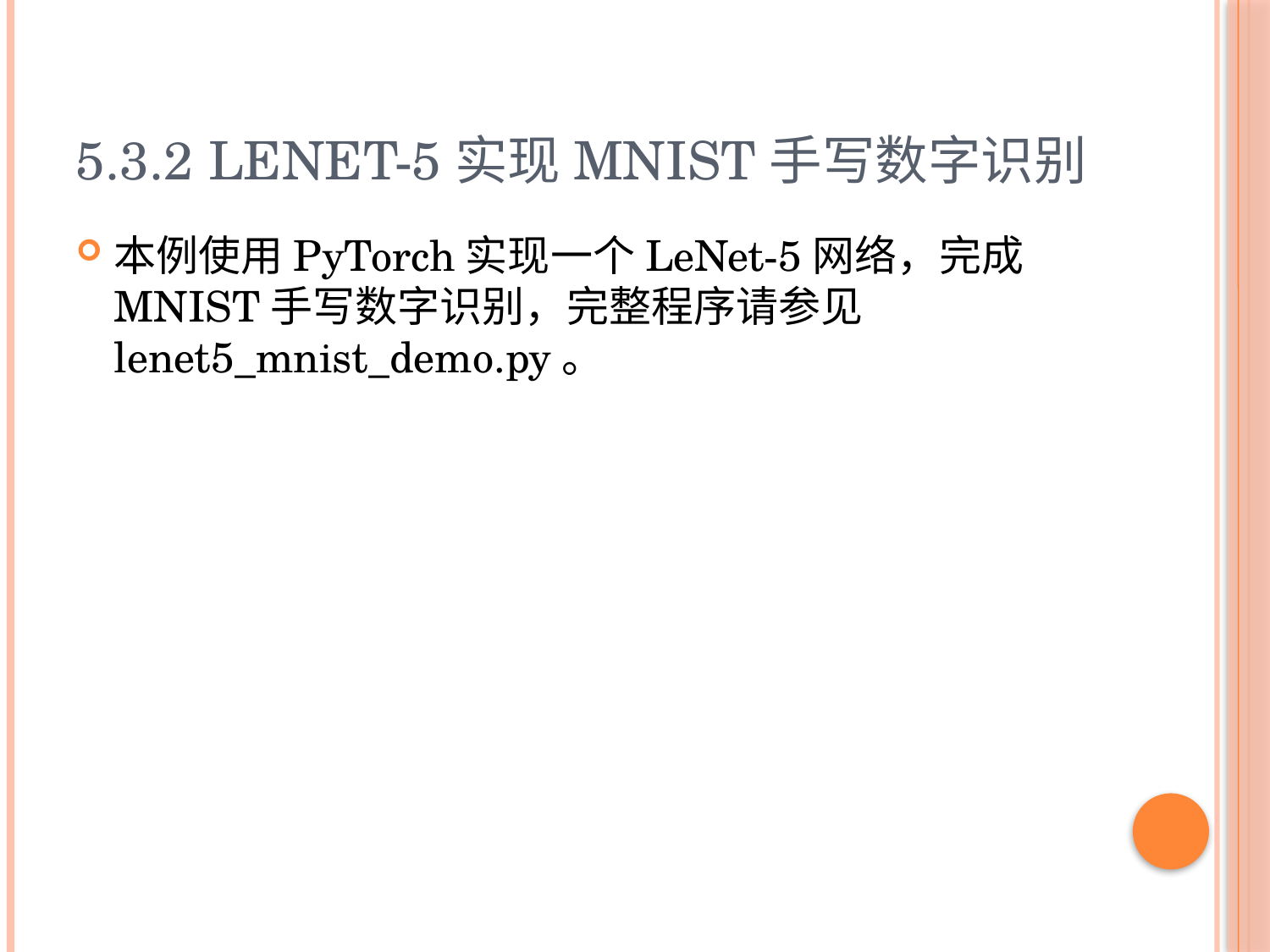

# 5.3.2 LeNet-5实现MNIST手写数字识别
本例使用PyTorch实现一个LeNet-5网络，完成MNIST手写数字识别，完整程序请参见lenet5_mnist_demo.py。